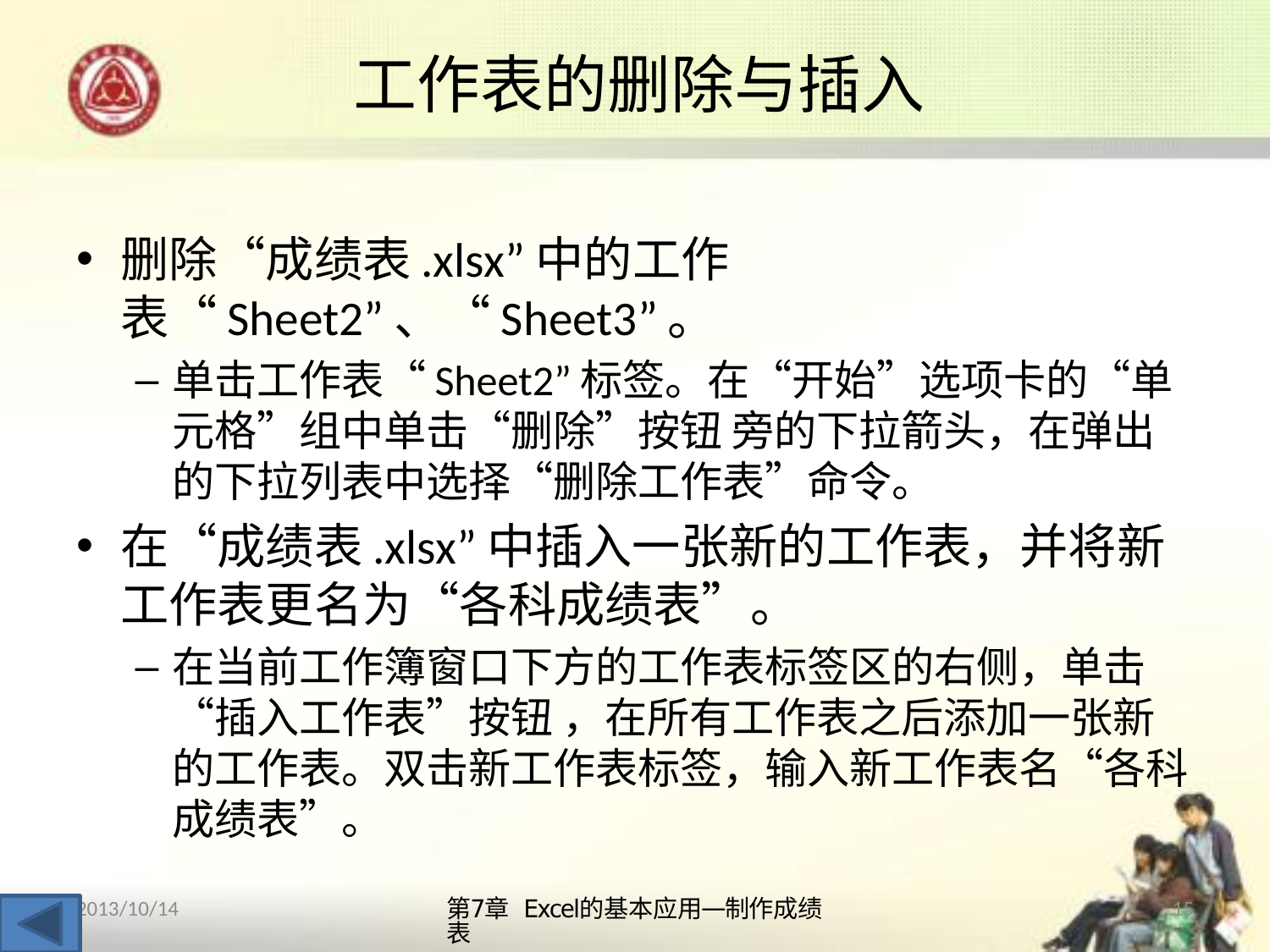

# 工作表的删除与插入
删除“成绩表.xlsx”中的工作表“Sheet2”、“Sheet3”。
单击工作表“Sheet2”标签。在“开始”选项卡的“单元格”组中单击“删除”按钮 旁的下拉箭头，在弹出的下拉列表中选择“删除工作表”命令。
在“成绩表.xlsx”中插入一张新的工作表，并将新工作表更名为“各科成绩表”。
在当前工作簿窗口下方的工作表标签区的右侧，单击“插入工作表”按钮 ，在所有工作表之后添加一张新的工作表。双击新工作表标签，输入新工作表名“各科成绩表”。
第7章  Excel的基本应用—制作成绩表
15
2013/10/14